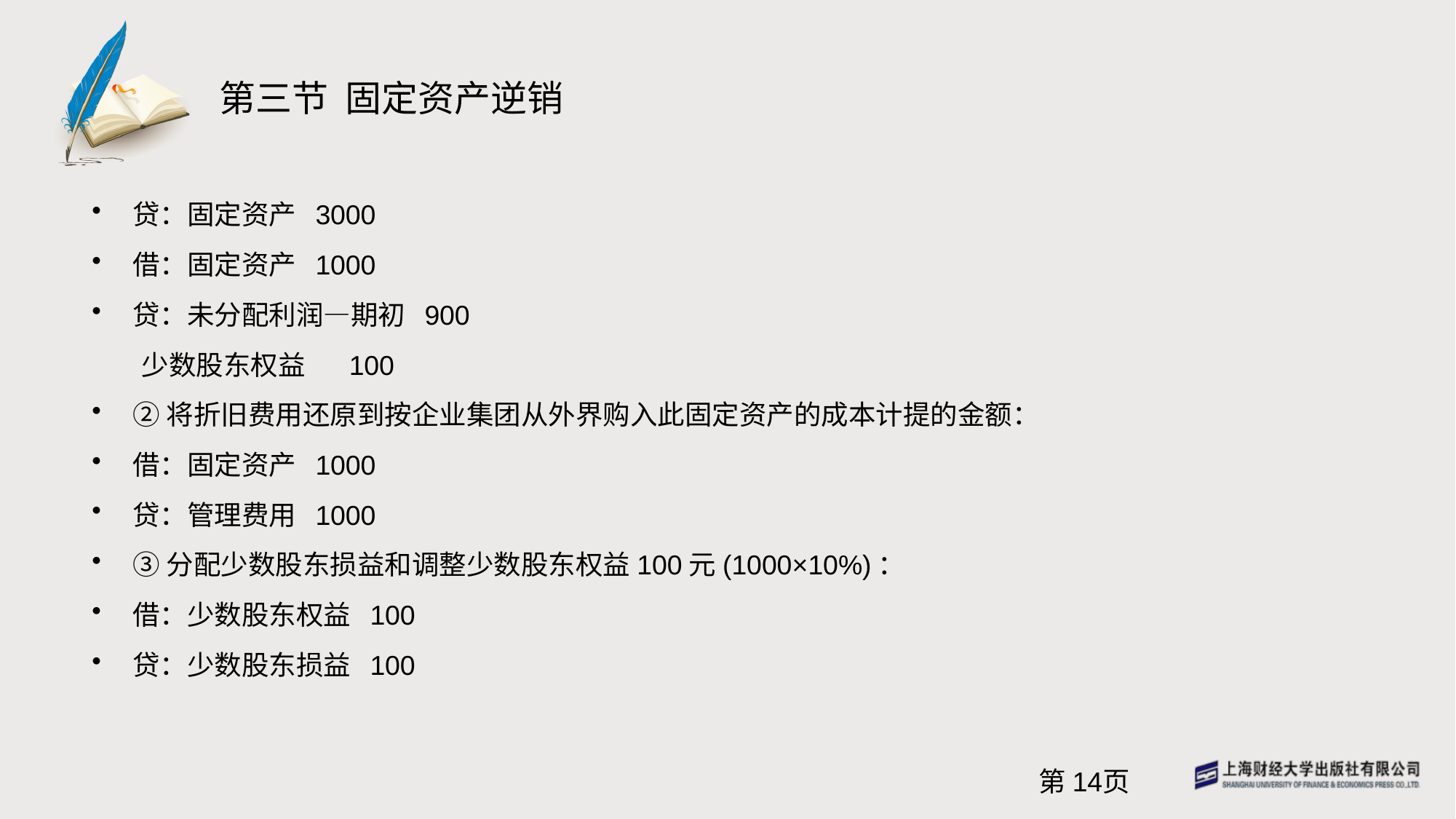

# 第三节  固定资产逆销
贷：固定资产  3000
借：固定资产  1000
贷：未分配利润—期初  900
       少数股东权益      100
②将折旧费用还原到按企业集团从外界购入此固定资产的成本计提的金额：
借：固定资产  1000
贷：管理费用  1000
③分配少数股东损益和调整少数股东权益100元(1000×10%)：
借：少数股东权益  100
贷：少数股东损益  100

14